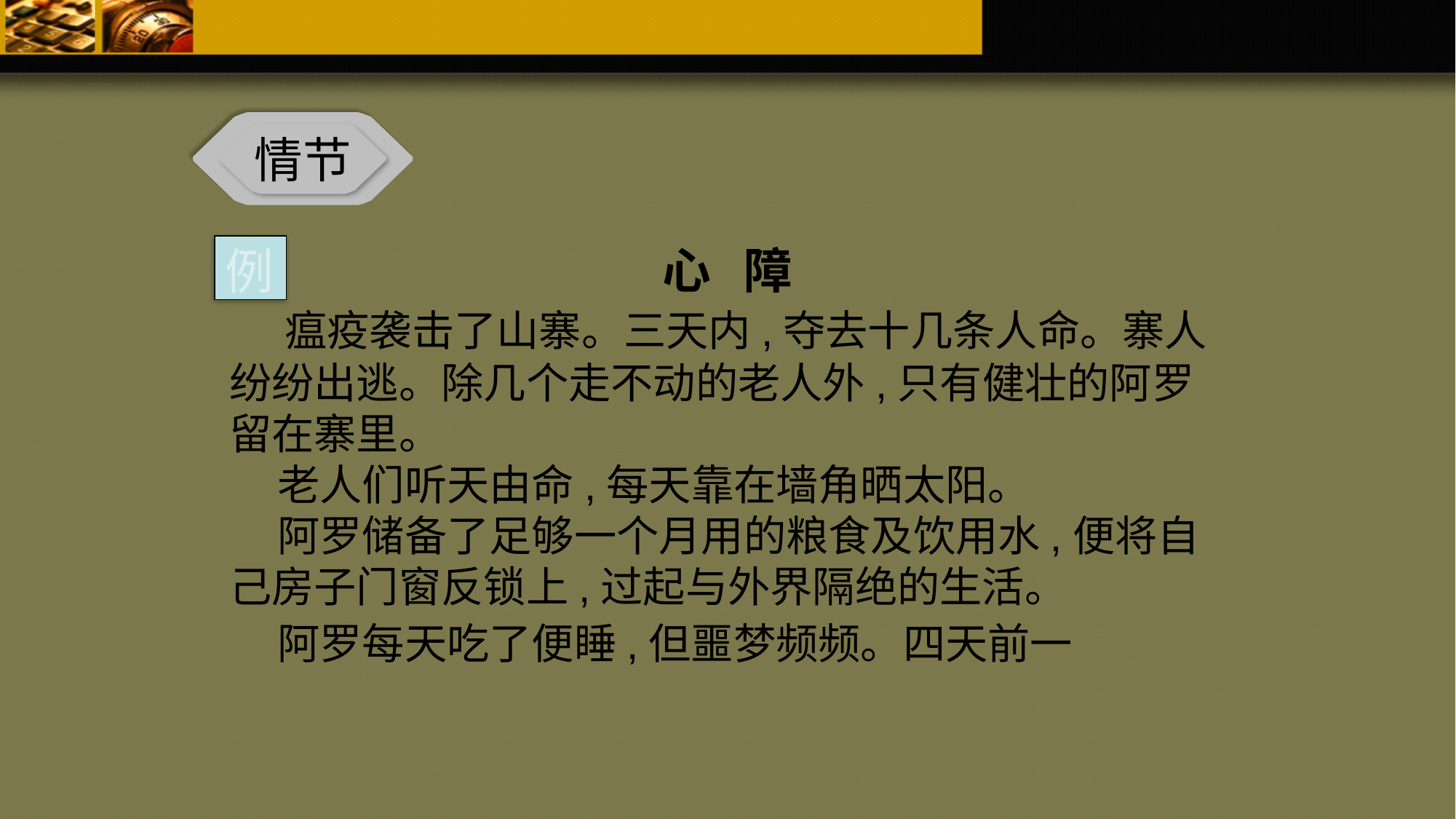

情节
心   障
    瘟疫袭击了山寨。三天内,夺去十几条人命。寨人纷纷出逃。除几个走不动的老人外,只有健壮的阿罗留在寨里。
    老人们听天由命,每天靠在墙角晒太阳。
    阿罗储备了足够一个月用的粮食及饮用水,便将自己房子门窗反锁上,过起与外界隔绝的生活。
    阿罗每天吃了便睡,但噩梦频频。四天前一

例